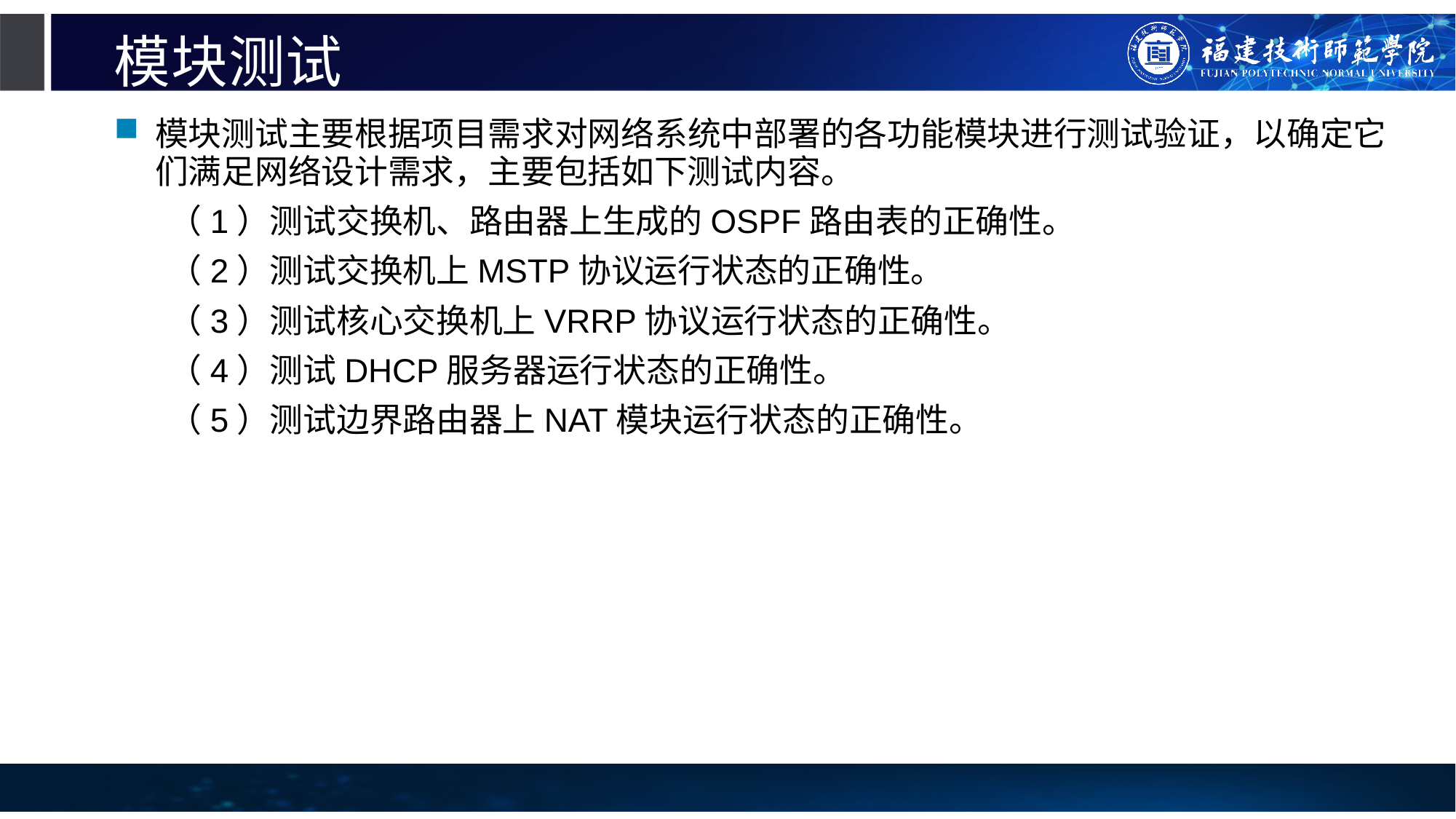

# 模块测试
模块测试主要根据项目需求对网络系统中部署的各功能模块进行测试验证，以确定它们满足网络设计需求，主要包括如下测试内容。
（1）测试交换机、路由器上生成的OSPF路由表的正确性。
（2）测试交换机上MSTP协议运行状态的正确性。
（3）测试核心交换机上VRRP协议运行状态的正确性。
（4）测试DHCP服务器运行状态的正确性。
（5）测试边界路由器上NAT模块运行状态的正确性。